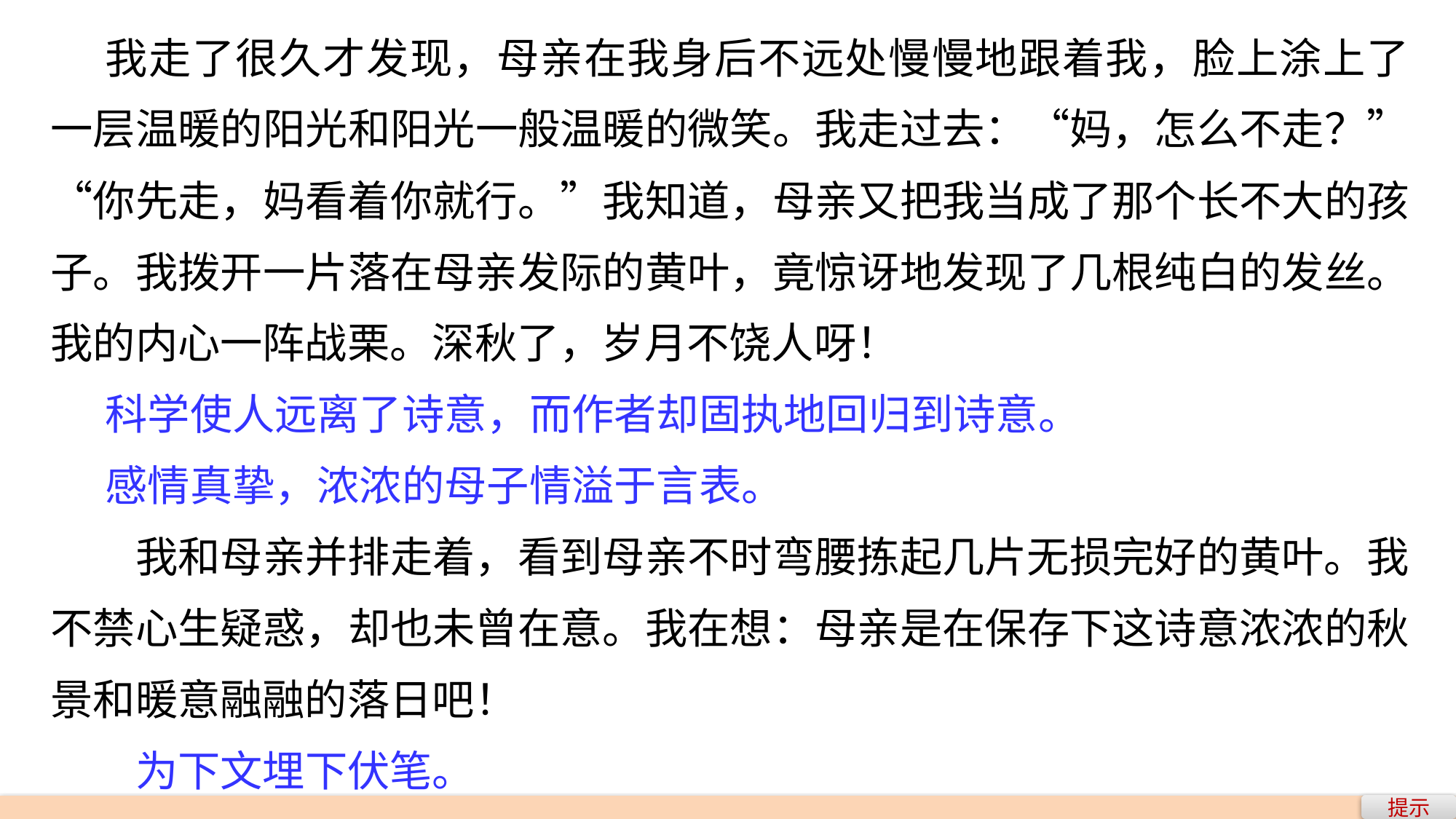

我走了很久才发现，母亲在我身后不远处慢慢地跟着我，脸上涂上了一层温暖的阳光和阳光一般温暖的微笑。我走过去：“妈，怎么不走？”“你先走，妈看着你就行。”我知道，母亲又把我当成了那个长不大的孩子。我拨开一片落在母亲发际的黄叶，竟惊讶地发现了几根纯白的发丝。我的内心一阵战栗。深秋了，岁月不饶人呀！
科学使人远离了诗意，而作者却固执地回归到诗意。
感情真挚，浓浓的母子情溢于言表。
我和母亲并排走着，看到母亲不时弯腰拣起几片无损完好的黄叶。我不禁心生疑惑，却也未曾在意。我在想：母亲是在保存下这诗意浓浓的秋景和暖意融融的落日吧！
为下文埋下伏笔。
提示